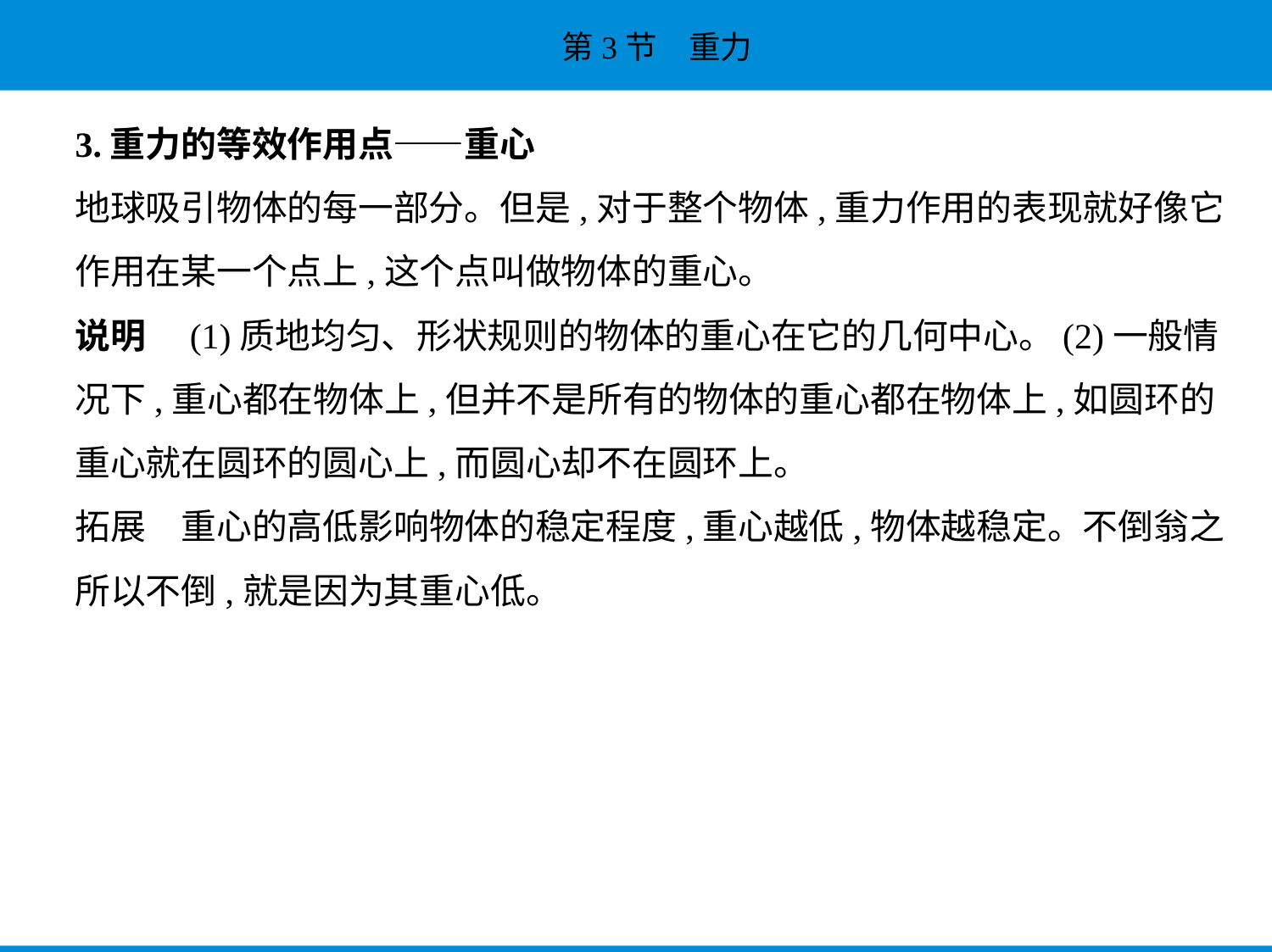

3.重力的等效作用点——重心
地球吸引物体的每一部分。但是,对于整个物体,重力作用的表现就好像它
作用在某一个点上,这个点叫做物体的重心。
说明　(1)质地均匀、形状规则的物体的重心在它的几何中心。(2)一般情
况下,重心都在物体上,但并不是所有的物体的重心都在物体上,如圆环的
重心就在圆环的圆心上,而圆心却不在圆环上。
拓展　重心的高低影响物体的稳定程度,重心越低,物体越稳定。不倒翁之
所以不倒,就是因为其重心低。